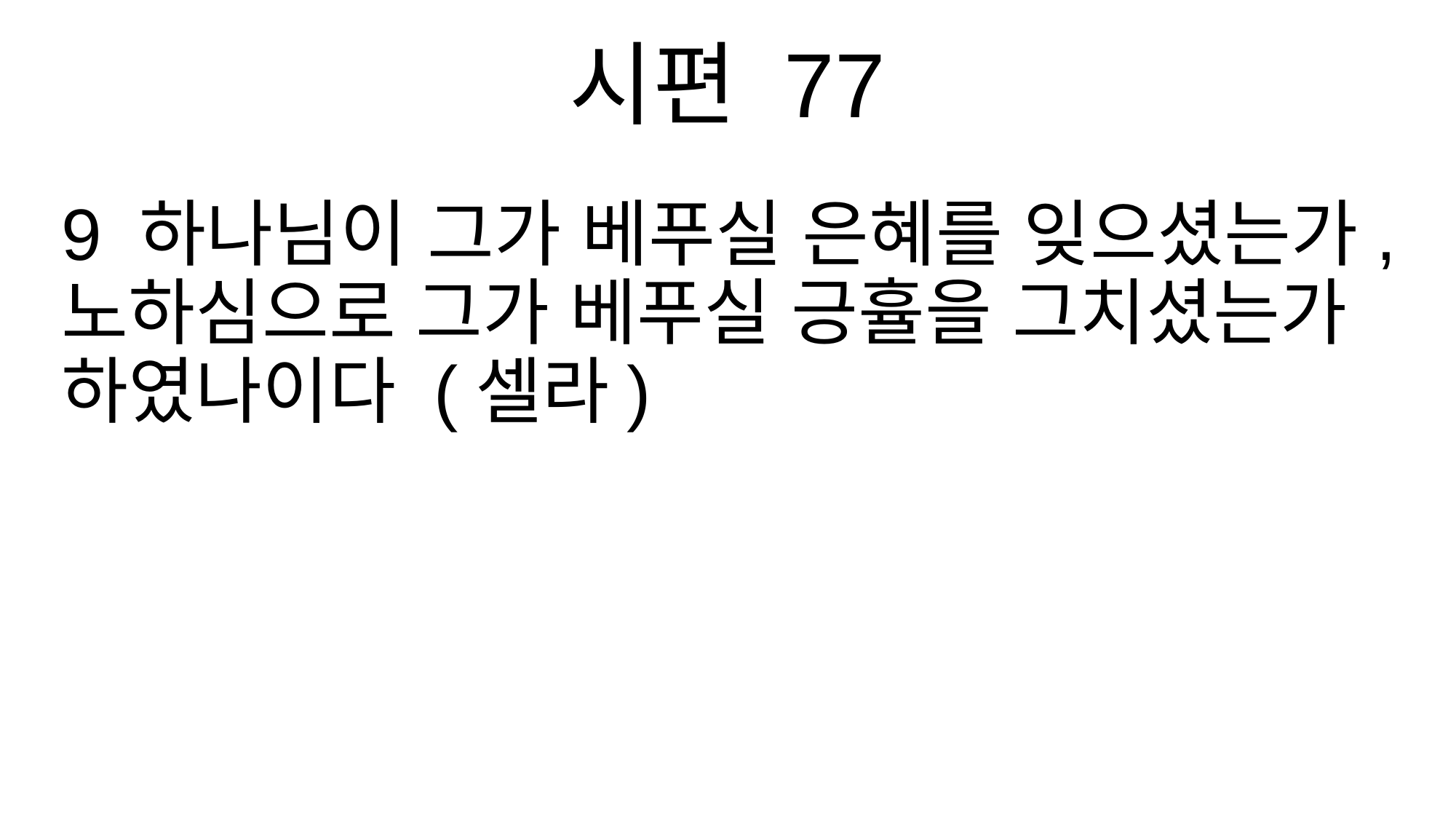

시편 77
9 하나님이 그가 베푸실 은혜를 잊으셨는가, 노하심으로 그가 베푸실 긍휼을 그치셨는가 하였나이다 (셀라)